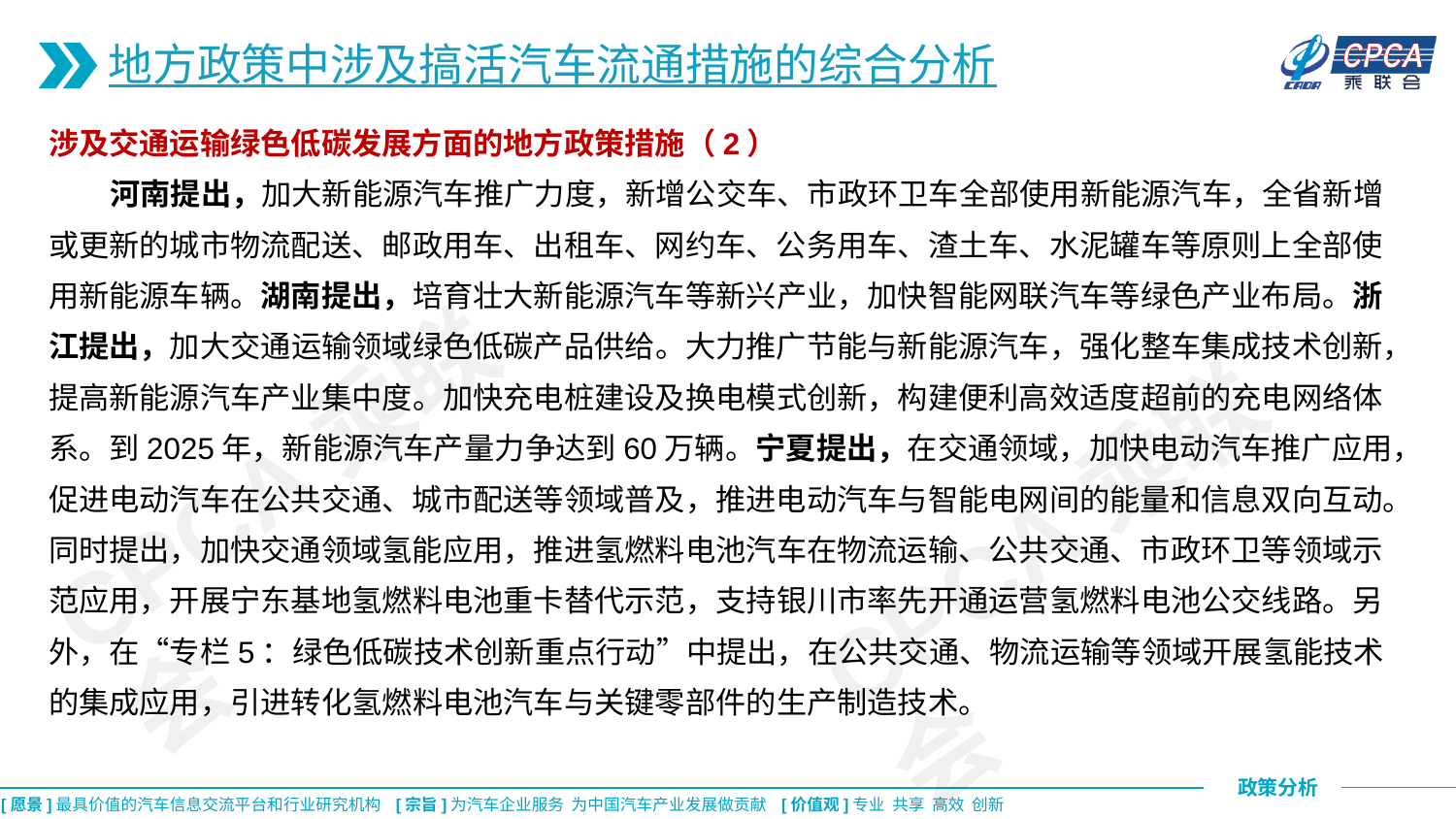

地方政策中涉及搞活汽车流通措施的综合分析
涉及交通运输绿色低碳发展方面的地方政策措施（2）
        河南提出，加大新能源汽车推广力度，新增公交车、市政环卫车全部使用新能源汽车，全省新增或更新的城市物流配送、邮政用车、出租车、网约车、公务用车、渣土车、水泥罐车等原则上全部使用新能源车辆。湖南提出，培育壮大新能源汽车等新兴产业，加快智能网联汽车等绿色产业布局。浙江提出，加大交通运输领域绿色低碳产品供给。大力推广节能与新能源汽车，强化整车集成技术创新，提高新能源汽车产业集中度。加快充电桩建设及换电模式创新，构建便利高效适度超前的充电网络体系。到2025年，新能源汽车产量力争达到60万辆。宁夏提出，在交通领域，加快电动汽车推广应用，促进电动汽车在公共交通、城市配送等领域普及，推进电动汽车与智能电网间的能量和信息双向互动。同时提出，加快交通领域氢能应用，推进氢燃料电池汽车在物流运输、公共交通、市政环卫等领域示范应用，开展宁东基地氢燃料电池重卡替代示范，支持银川市率先开通运营氢燃料电池公交线路。另外，在“专栏5：绿色低碳技术创新重点行动”中提出，在公共交通、物流运输等领域开展氢能技术的集成应用，引进转化氢燃料电池汽车与关键零部件的生产制造技术。
CPCA乘联会
CPCA乘联会